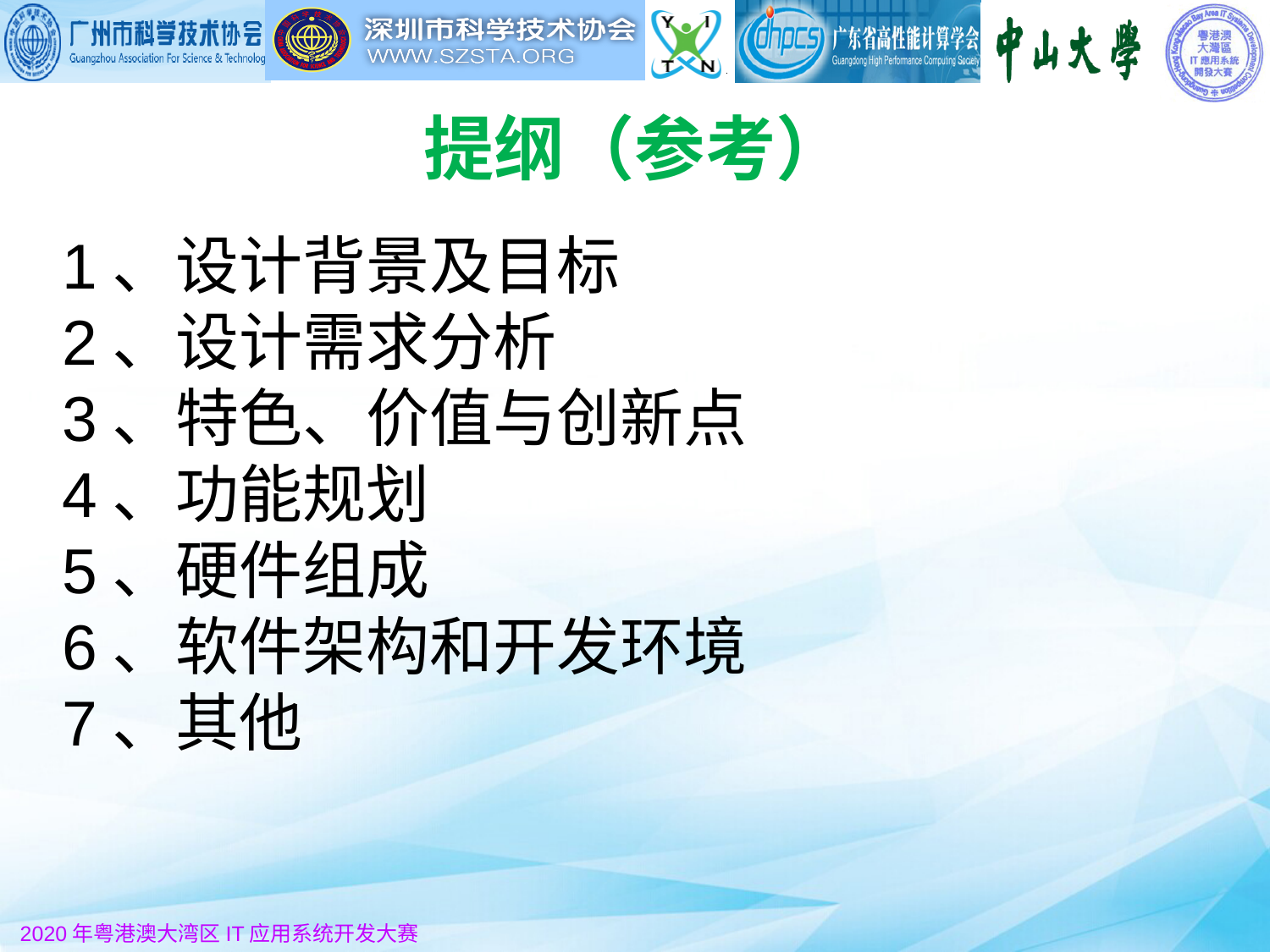

提纲（参考）
1、设计背景及目标
2、设计需求分析
3、特色、价值与创新点
4、功能规划
5、硬件组成
6、软件架构和开发环境
7、其他